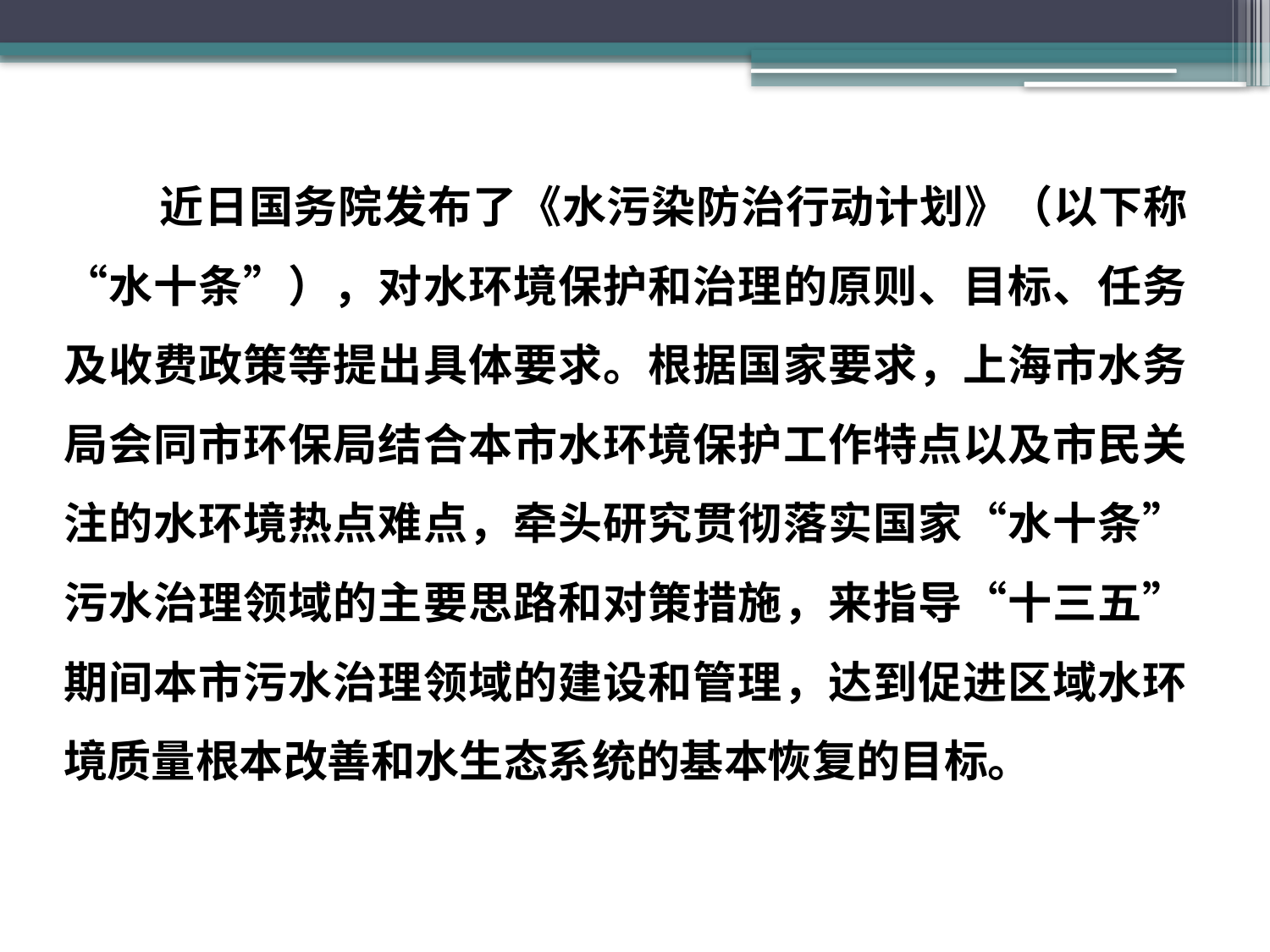

近日国务院发布了《水污染防治行动计划》（以下称“水十条”），对水环境保护和治理的原则、目标、任务及收费政策等提出具体要求。根据国家要求，上海市水务局会同市环保局结合本市水环境保护工作特点以及市民关注的水环境热点难点，牵头研究贯彻落实国家“水十条”污水治理领域的主要思路和对策措施，来指导“十三五”期间本市污水治理领域的建设和管理，达到促进区域水环境质量根本改善和水生态系统的基本恢复的目标。